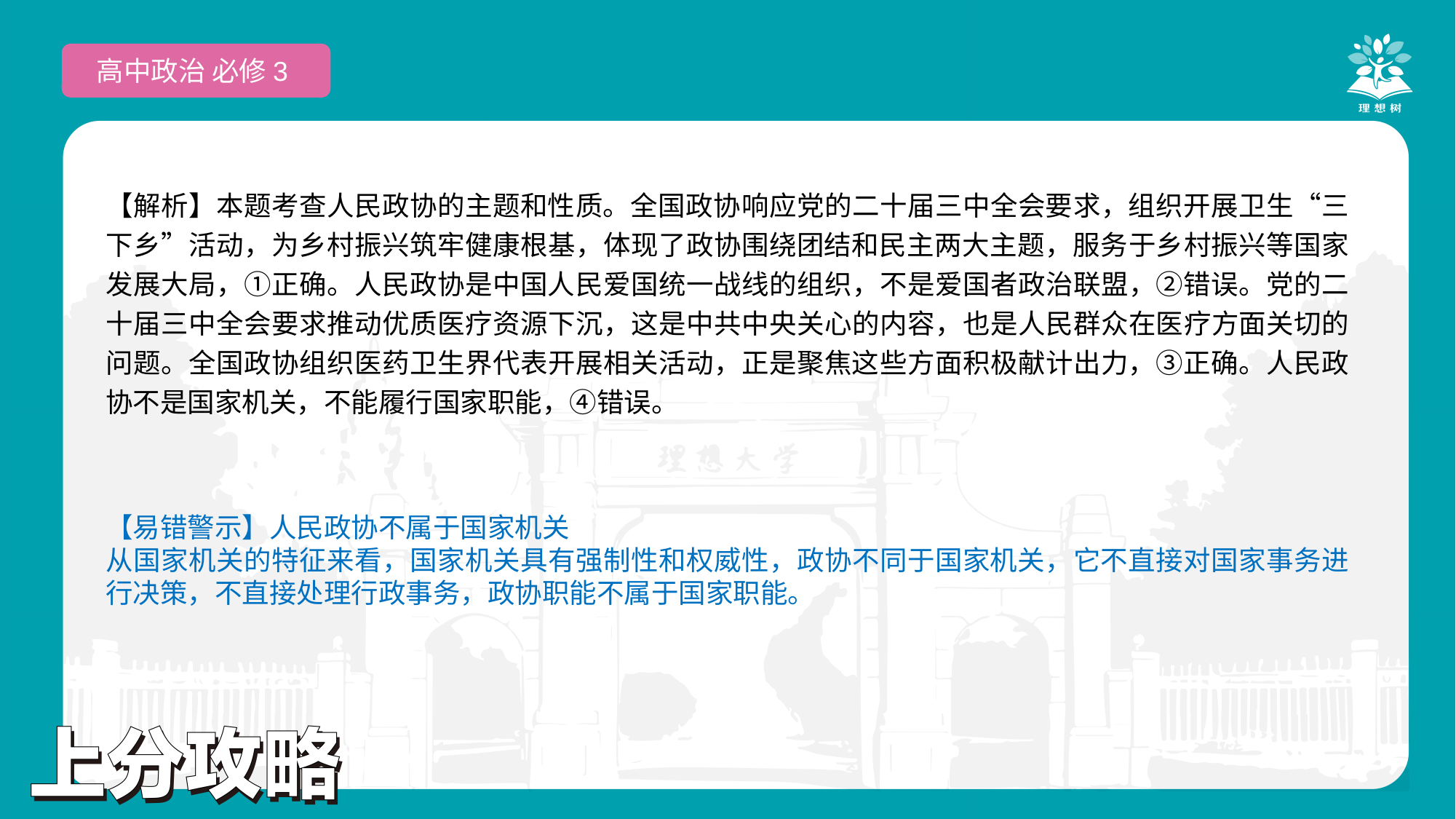

高中政治 必修3
【解析】本题考查人民政协的主题和性质。全国政协响应党的二十届三中全会要求，组织开展卫生“三下乡”活动，为乡村振兴筑牢健康根基，体现了政协围绕团结和民主两大主题，服务于乡村振兴等国家发展大局，①正确。人民政协是中国人民爱国统一战线的组织，不是爱国者政治联盟，②错误。党的二十届三中全会要求推动优质医疗资源下沉，这是中共中央关心的内容，也是人民群众在医疗方面关切的问题。全国政协组织医药卫生界代表开展相关活动，正是聚焦这些方面积极献计出力，③正确。人民政协不是国家机关，不能履行国家职能，④错误。
【易错警示】人民政协不属于国家机关
从国家机关的特征来看，国家机关具有强制性和权威性，政协不同于国家机关，它不直接对国家事务进行决策，不直接处理行政事务，政协职能不属于国家职能。